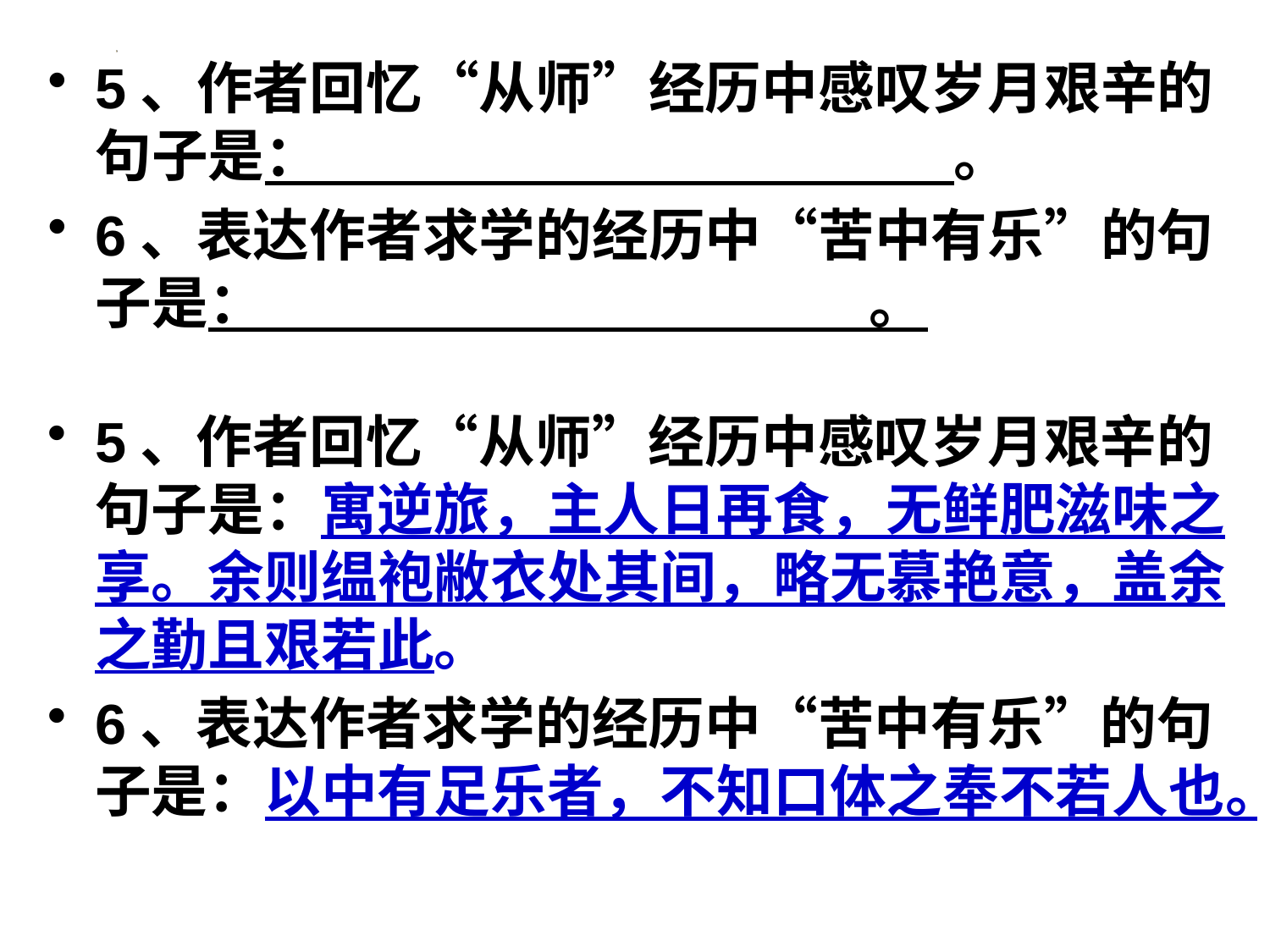

#
5、作者回忆“从师”经历中感叹岁月艰辛的句子是：                                                 。
6、表达作者求学的经历中“苦中有乐”的句子是：                                               。
5、作者回忆“从师”经历中感叹岁月艰辛的句子是：寓逆旅，主人日再食，无鲜肥滋味之享。余则缊袍敝衣处其间，略无慕艳意，盖余之勤且艰若此。
6、表达作者求学的经历中“苦中有乐”的句子是：以中有足乐者，不知口体之奉不若人也。